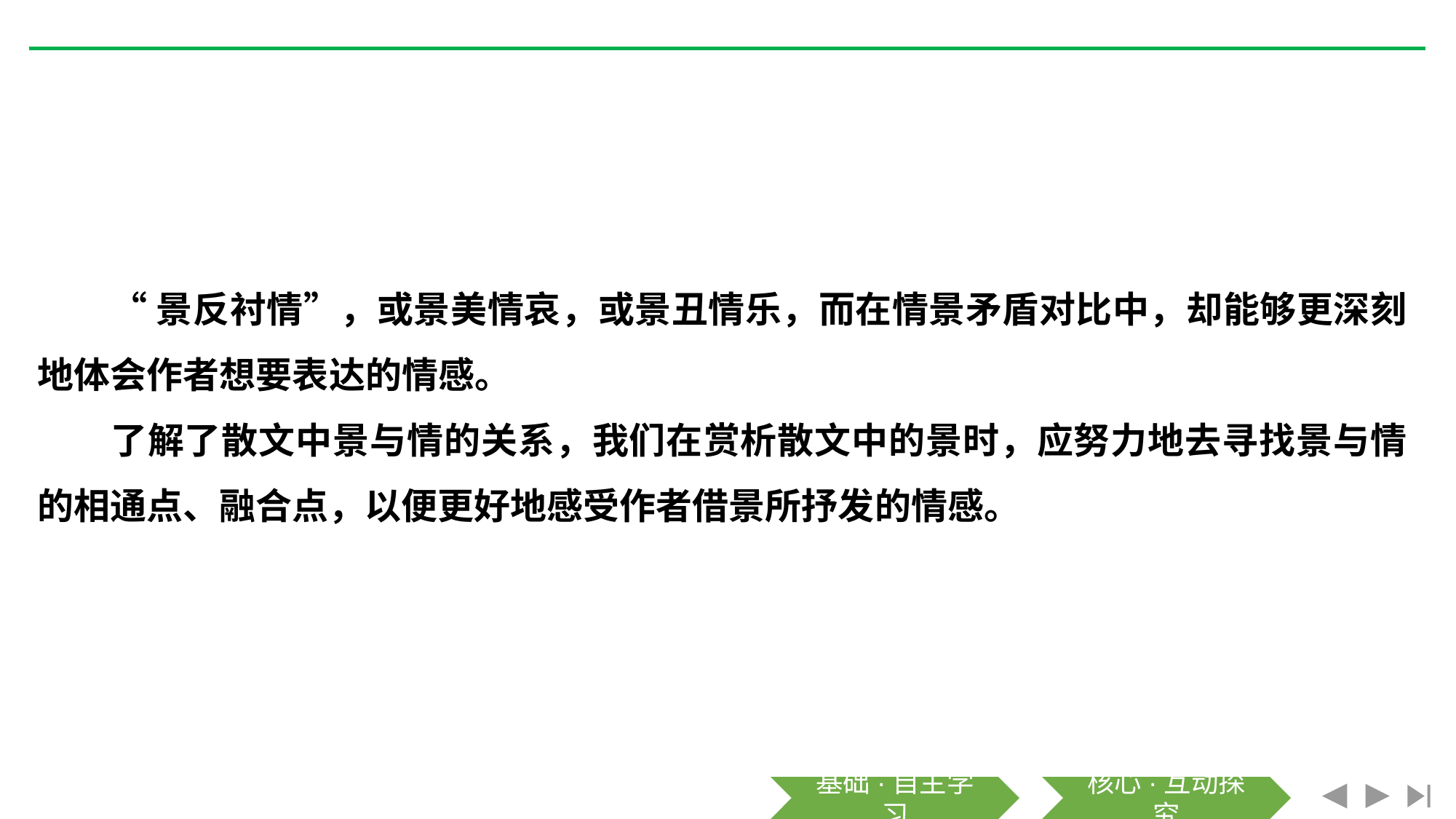

“景反衬情”，或景美情哀，或景丑情乐，而在情景矛盾对比中，却能够更深刻地体会作者想要表达的情感。
了解了散文中景与情的关系，我们在赏析散文中的景时，应努力地去寻找景与情的相通点、融合点，以便更好地感受作者借景所抒发的情感。